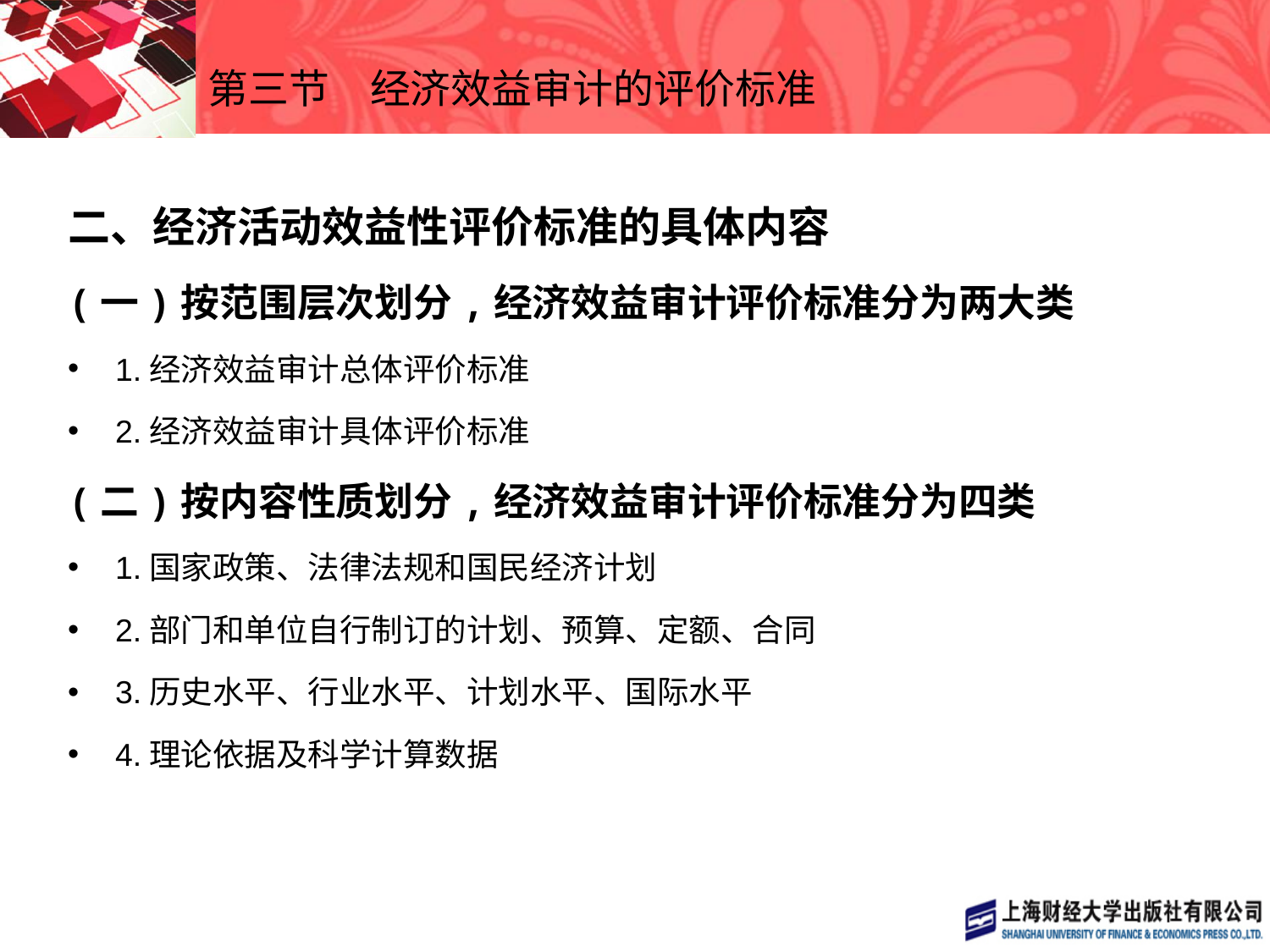

# 第三节　经济效益审计的评价标准
二、经济活动效益性评价标准的具体内容
(一)按范围层次划分,经济效益审计评价标准分为两大类
1.经济效益审计总体评价标准
2.经济效益审计具体评价标准
(二)按内容性质划分,经济效益审计评价标准分为四类
1.国家政策、法律法规和国民经济计划
2.部门和单位自行制订的计划、预算、定额、合同
3.历史水平、行业水平、计划水平、国际水平
4.理论依据及科学计算数据